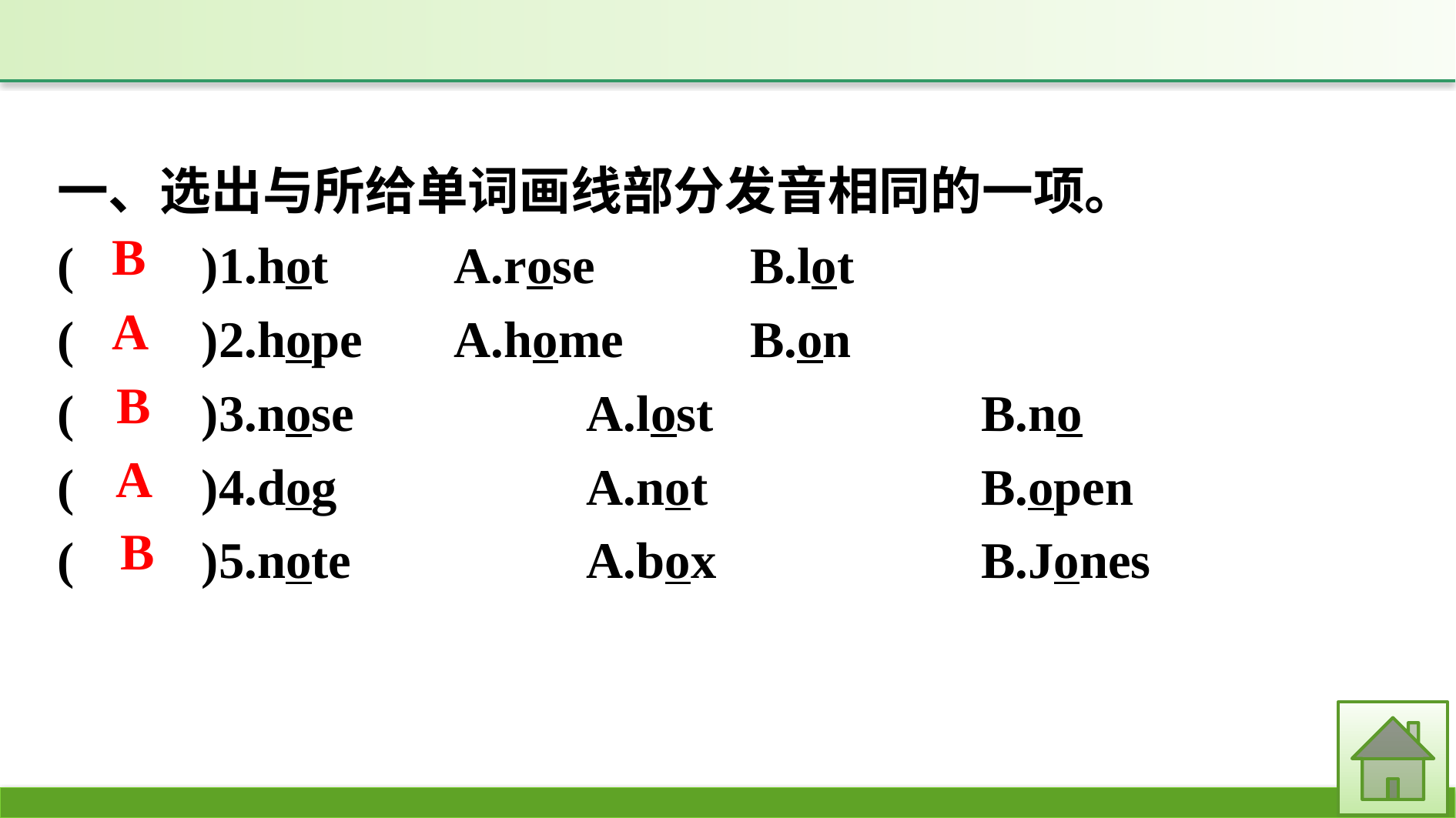

一、选出与所给单词画线部分发音相同的一项。
(　　)1.hot		A.rose		B.lot
(　　)2.hope	A.home		B.on
(　　)3.nose		A.lost			B.no
(　　)4.dog		A.not			B.open
(　　)5.note		A.box			B.Jones
B
A
B
A
B